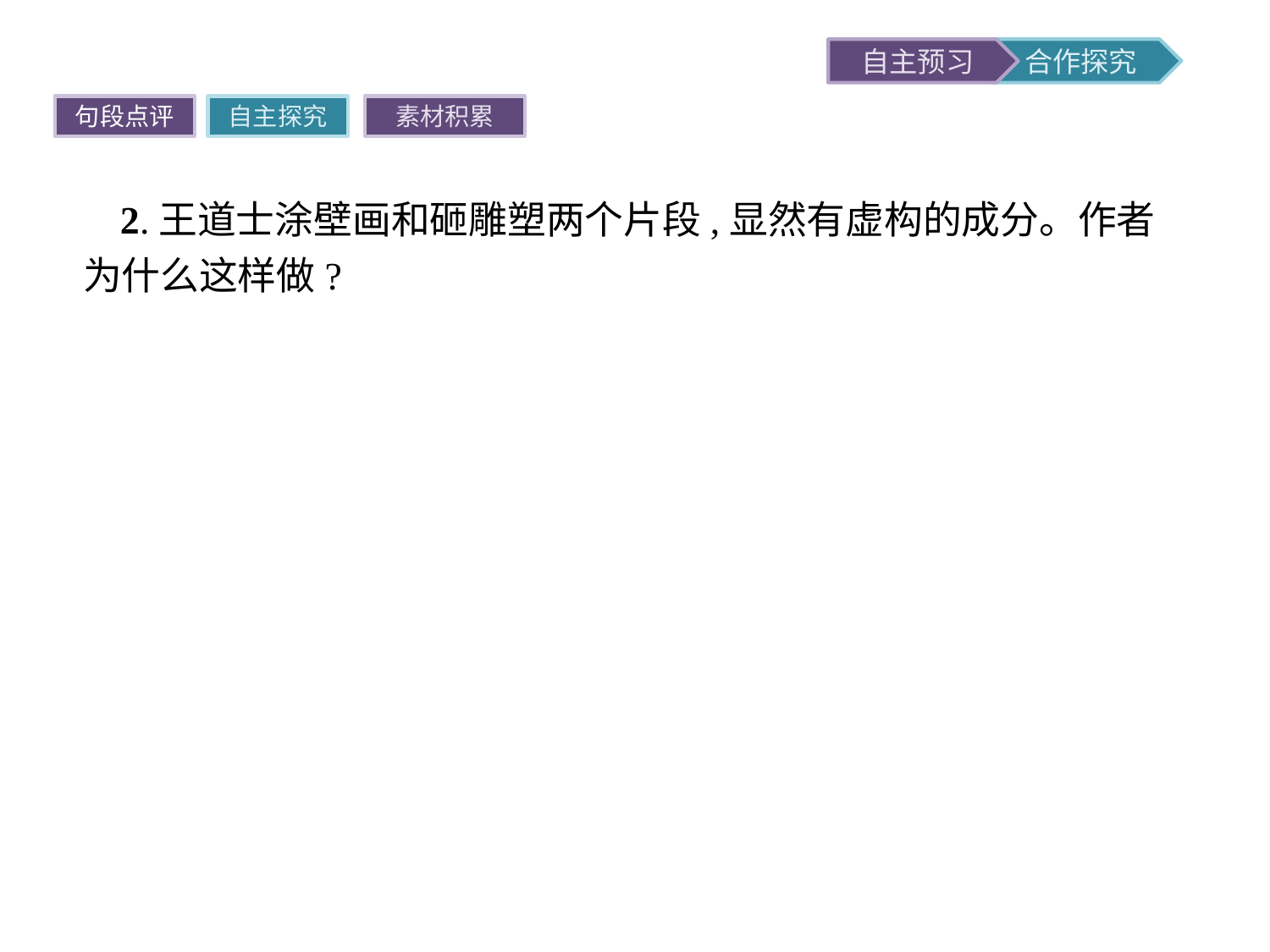

句段点评
自主探究
素材积累
2.王道士涂壁画和砸雕塑两个片段,显然有虚构的成分。作者为什么这样做?
提示这是用艺术的虚构再现历史,打破了散文题材要真实的原则。王道士怎么涂的、怎么砸的都是虚构的。虚构主要是文体和表达的需要。把历史还原成鲜活的生活,这就避免了文化散文的枯燥。此外,虚构的大部分内容是王道士为什么这样做的心理活动。通过虚构,就把一个可恨、可怜、可笑又多少有些可爱的王道士的形象勾画出来了。而这种心态也好、思想也罢,在当时中国社会国民中都极具典型性。一个由这类国民组成的民族,还能指望它做出什么推动人类历史和文化的大事!所以这两段的中心是塑造王道士的形象,而核心却在于揭示民族的疮疤。